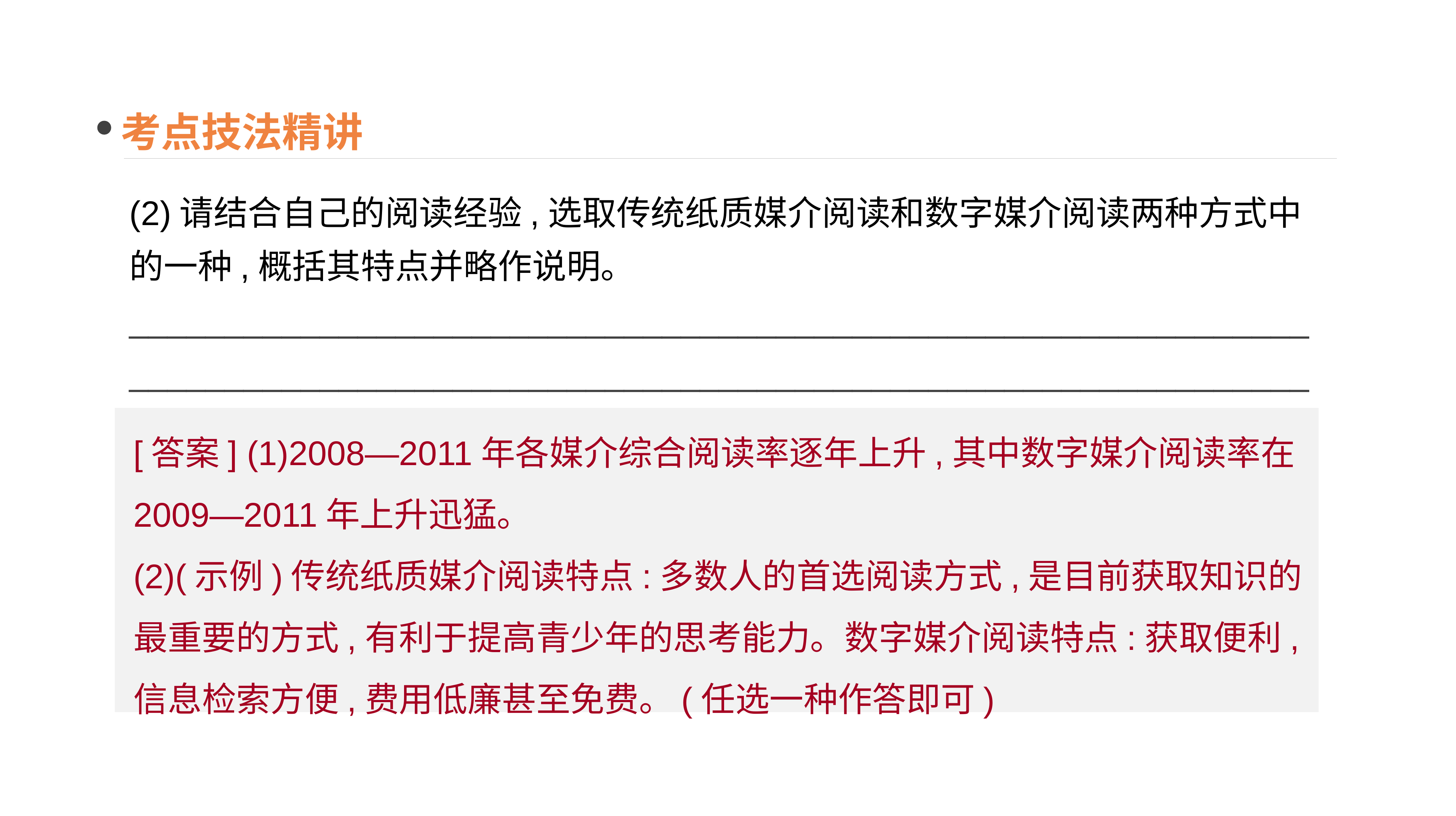

考点技法精讲

(2)请结合自己的阅读经验,选取传统纸质媒介阅读和数字媒介阅读两种方式中的一种,概括其特点并略作说明。
__________________________________________________________________________________________________________________________________________________________

[答案] (1)2008—2011年各媒介综合阅读率逐年上升,其中数字媒介阅读率在2009—2011年上升迅猛。
(2)(示例)传统纸质媒介阅读特点:多数人的首选阅读方式,是目前获取知识的最重要的方式,有利于提高青少年的思考能力。数字媒介阅读特点:获取便利,信息检索方便,费用低廉甚至免费。(任选一种作答即可)